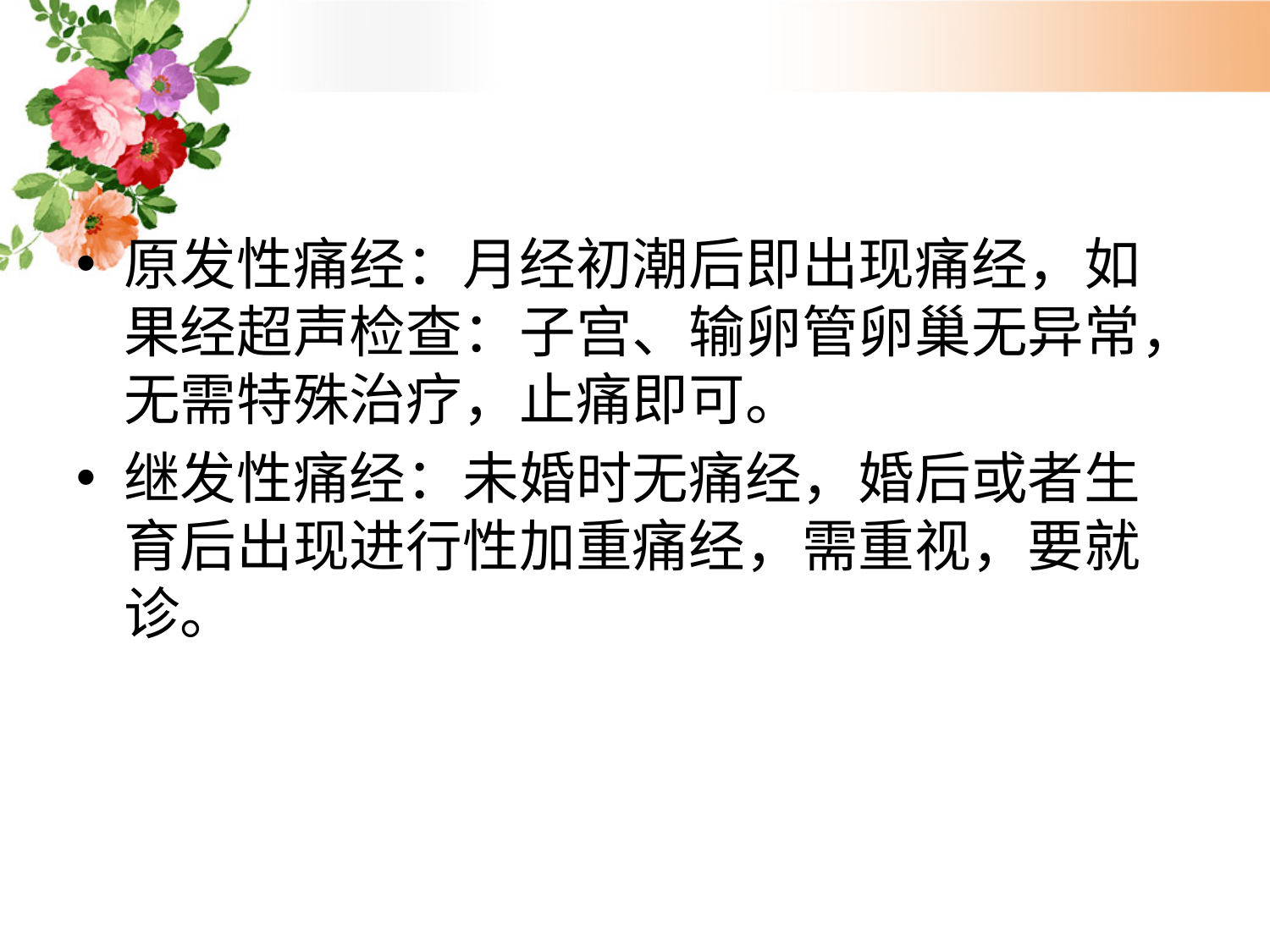

#
原发性痛经：月经初潮后即出现痛经，如果经超声检查：子宫、输卵管卵巢无异常，无需特殊治疗，止痛即可。
继发性痛经：未婚时无痛经，婚后或者生育后出现进行性加重痛经，需重视，要就诊。